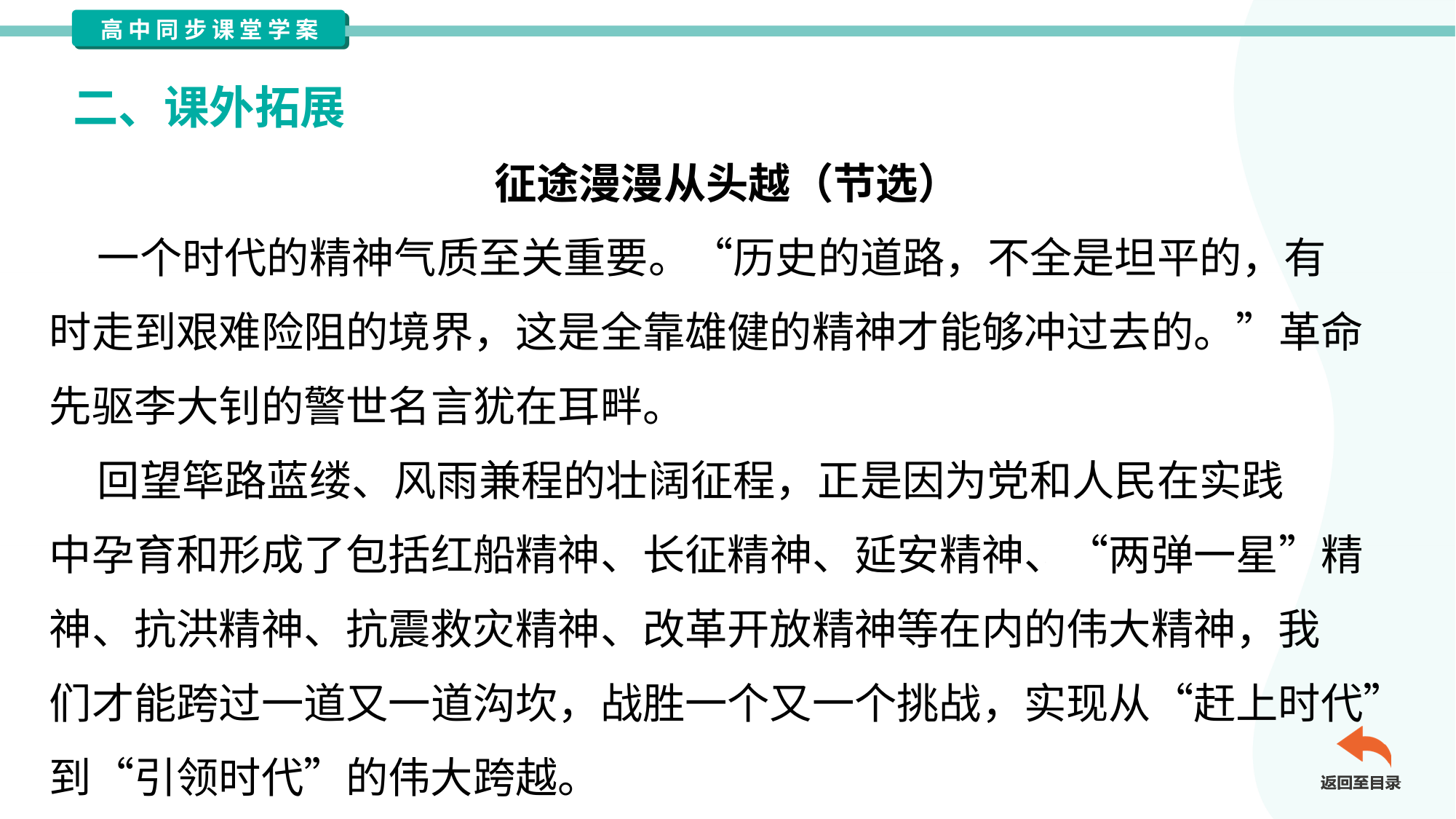

二、课外拓展
征途漫漫从头越（节选）
    一个时代的精神气质至关重要。“历史的道路，不全是坦平的，有
时走到艰难险阻的境界，这是全靠雄健的精神才能够冲过去的。”革命
先驱李大钊的警世名言犹在耳畔。
    回望筚路蓝缕、风雨兼程的壮阔征程，正是因为党和人民在实践
中孕育和形成了包括红船精神、长征精神、延安精神、“两弹一星”精
神、抗洪精神、抗震救灾精神、改革开放精神等在内的伟大精神，我
们才能跨过一道又一道沟坎，战胜一个又一个挑战，实现从“赶上时代”
到“引领时代”的伟大跨越。